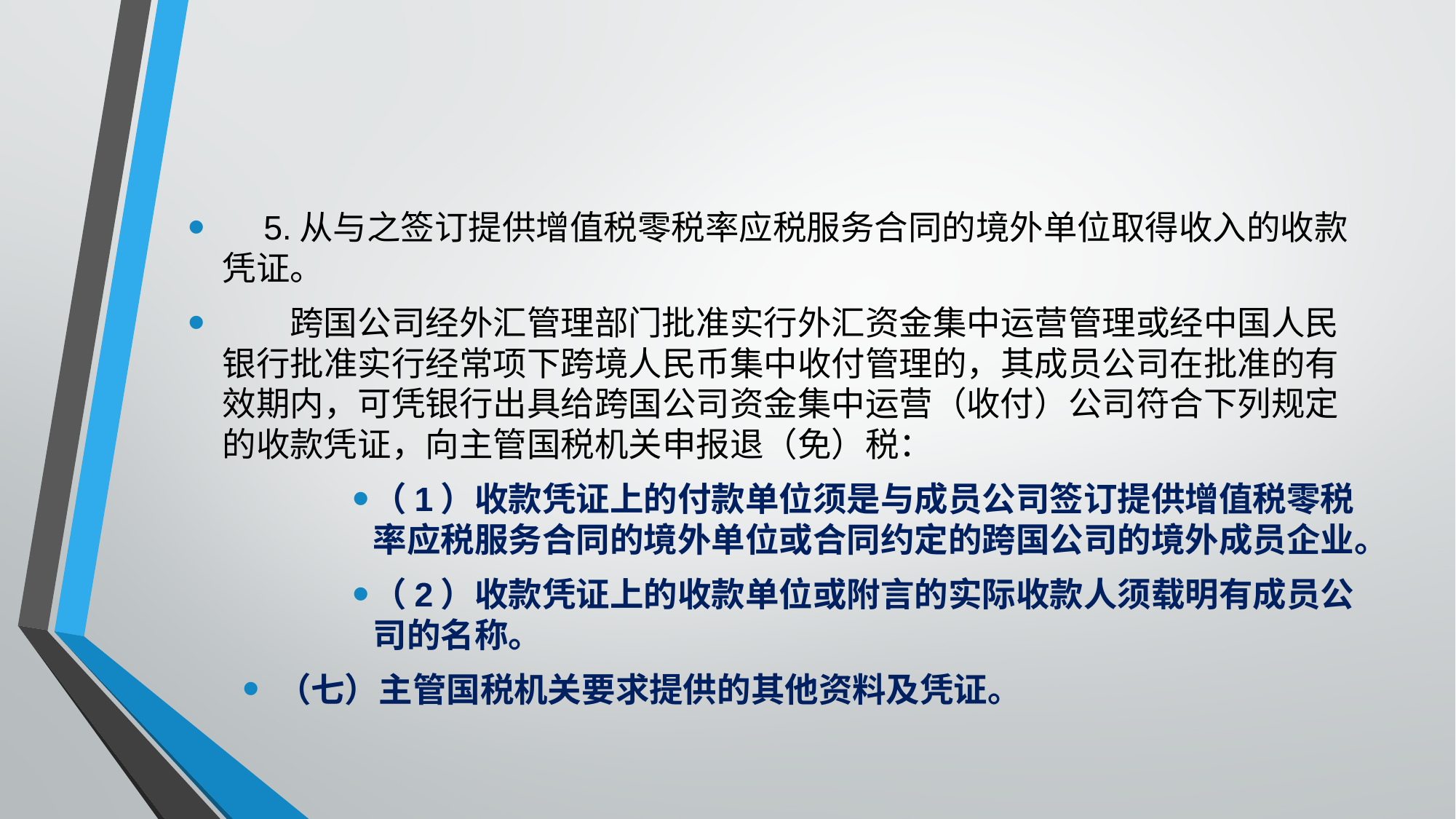

#
　5.从与之签订提供增值税零税率应税服务合同的境外单位取得收入的收款凭证。
　　跨国公司经外汇管理部门批准实行外汇资金集中运营管理或经中国人民银行批准实行经常项下跨境人民币集中收付管理的，其成员公司在批准的有效期内，可凭银行出具给跨国公司资金集中运营（收付）公司符合下列规定的收款凭证，向主管国税机关申报退（免）税：
（1）收款凭证上的付款单位须是与成员公司签订提供增值税零税率应税服务合同的境外单位或合同约定的跨国公司的境外成员企业。
（2）收款凭证上的收款单位或附言的实际收款人须载明有成员公司的名称。
（七）主管国税机关要求提供的其他资料及凭证。